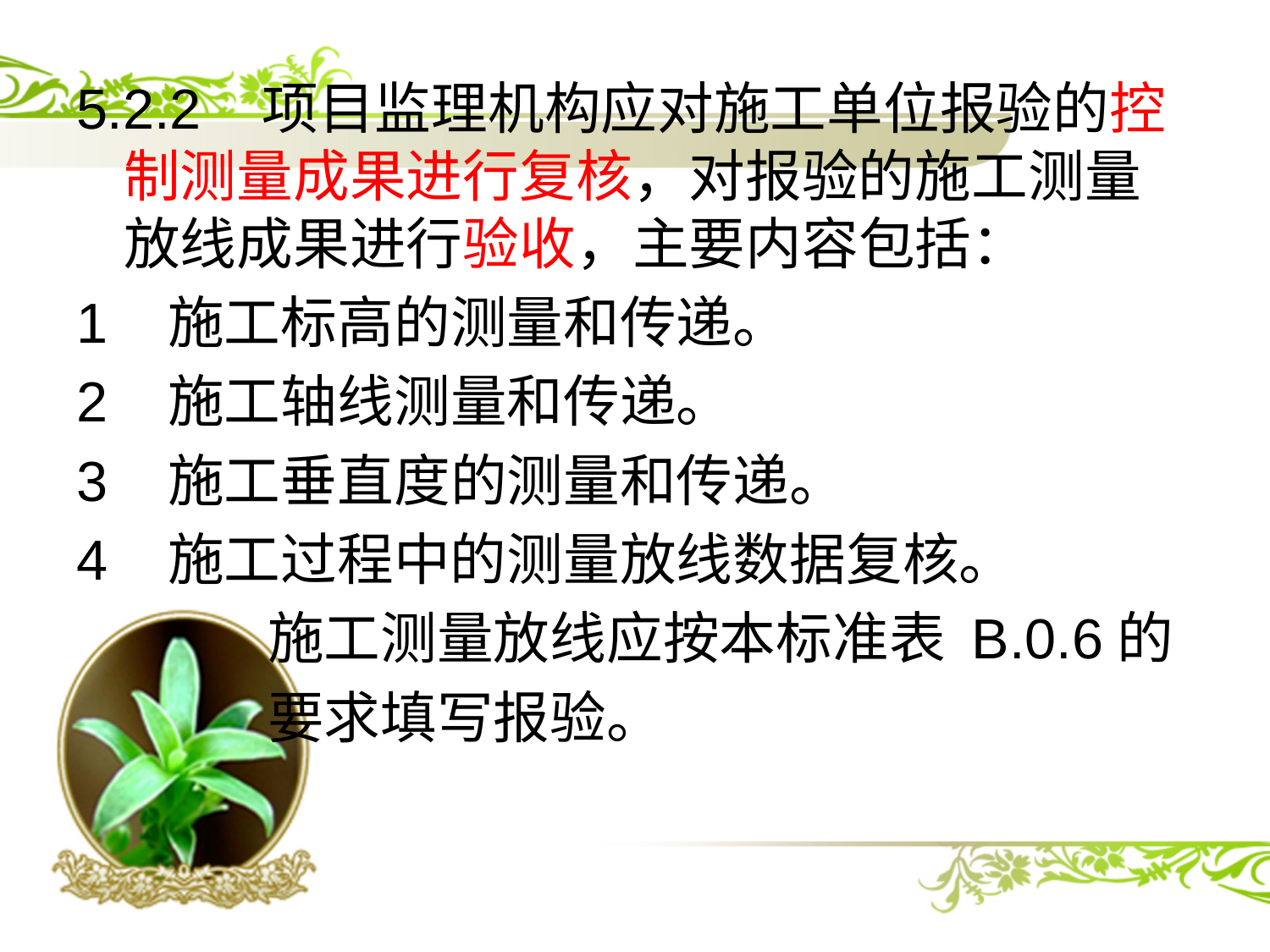

5.2.2   项目监理机构应对施工单位报验的控制测量成果进行复核，对报验的施工测量放线成果进行验收，主要内容包括：
1   施工标高的测量和传递。
2   施工轴线测量和传递。
3   施工垂直度的测量和传递。
4   施工过程中的测量放线数据复核。
              施工测量放线应按本标准表 B.0.6的
              要求填写报验。